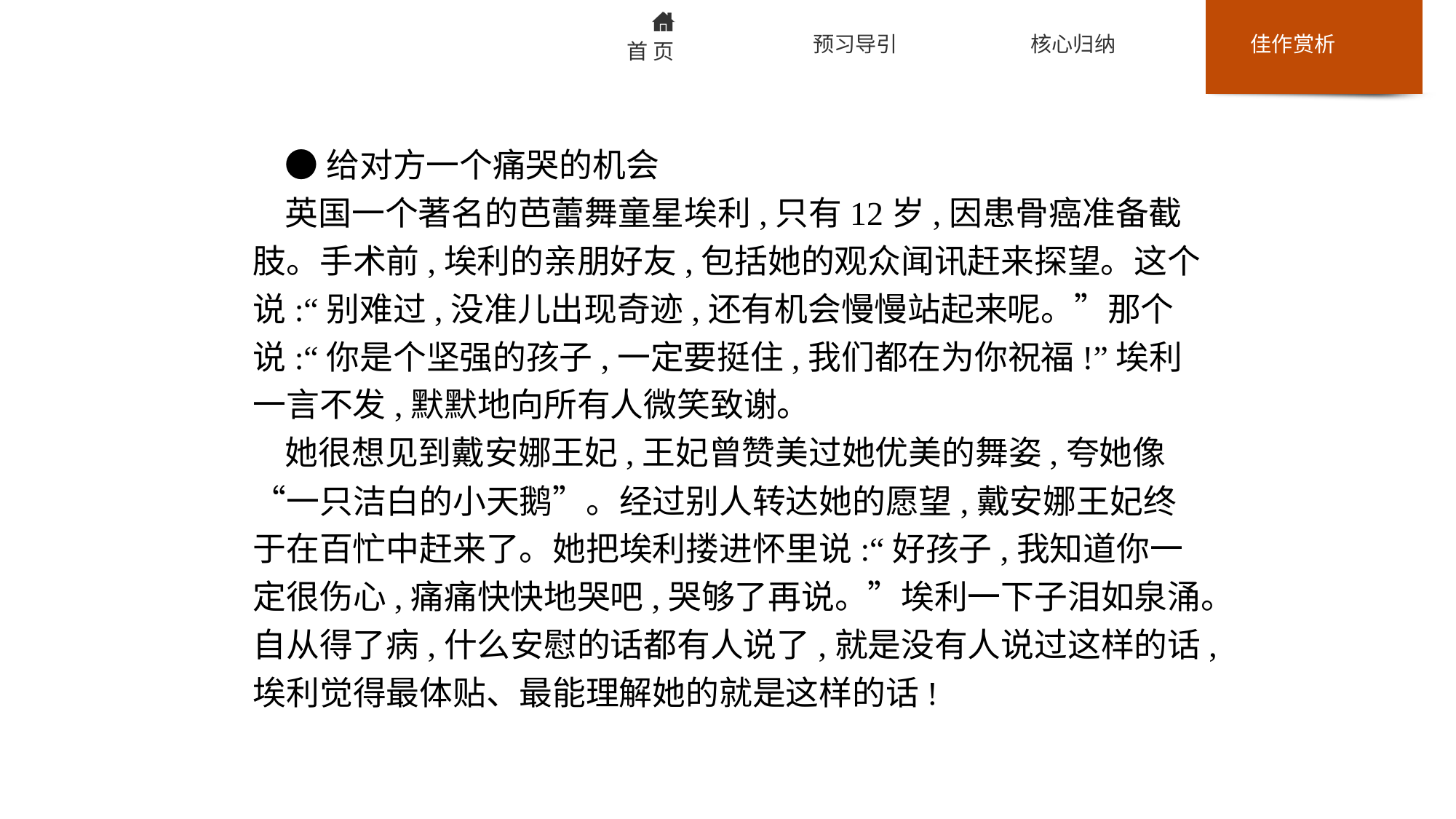

●给对方一个痛哭的机会
英国一个著名的芭蕾舞童星埃利,只有12岁,因患骨癌准备截肢。手术前,埃利的亲朋好友,包括她的观众闻讯赶来探望。这个说:“别难过,没准儿出现奇迹,还有机会慢慢站起来呢。”那个说:“你是个坚强的孩子,一定要挺住,我们都在为你祝福!”埃利一言不发,默默地向所有人微笑致谢。
她很想见到戴安娜王妃,王妃曾赞美过她优美的舞姿,夸她像“一只洁白的小天鹅”。经过别人转达她的愿望,戴安娜王妃终于在百忙中赶来了。她把埃利搂进怀里说:“好孩子,我知道你一定很伤心,痛痛快快地哭吧,哭够了再说。”埃利一下子泪如泉涌。自从得了病,什么安慰的话都有人说了,就是没有人说过这样的话,埃利觉得最体贴、最能理解她的就是这样的话!